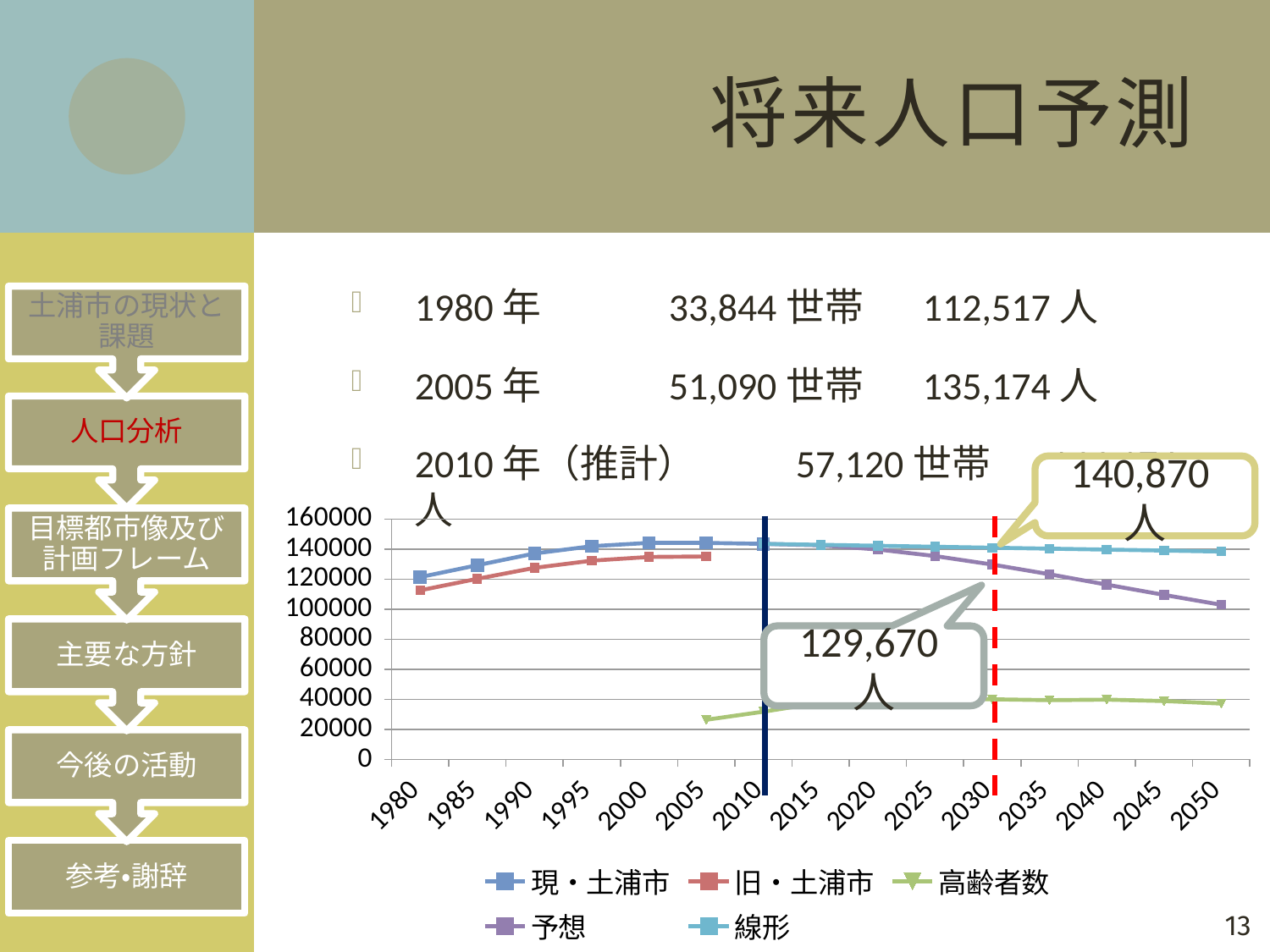

# 将来人口予測
1980年		33,844世帯	112,517人
2005年		51,090世帯	135,174人
2010年（推計）	57,120世帯	144,174人
参考・謝辞
今後の活動
主要な方針
目標都市像及び計画フレーム
人口分析
土浦市の現状と課題
140,870人

### Chart

| Category | 現・土浦市 | 旧・土浦市 | 高齢者数 | 予想 | 線形 |
|---|---|---|---|---|---|
| 1980 | 121300.0 | 112517.0 | None | None | None |
| 1985 | 129236.0 | 120175.0 | None | None | None |
| 1990 | 137053.0 | 127471.0 | None | None | None |
| 1995 | 141862.0 | 132243.0 | None | None | None |
| 2000 | 144106.0 | 134702.0 | None | None | None |
| 2005 | 144060.0 | 135058.0 | 26378.0 | None | None |
| 2010 | 143422.0 | None | 31754.0 | 143422.0 | 143422.0 |
| 2015 | None | None | 37762.832642267604 | 142463.16773344684 | 142784.0 |
| 2020 | None | None | 40723.30594682391 | 139699.38473192346 | 142146.0 |
| 2025 | None | None | 40846.360513919324 | 135303.6056212432 | 141508.0 |
| 2030 | None | None | 40012.70687537245 | 129670.00033537846 | 140870.0 |
| 2035 | None | None | 39416.09303980492 | 123207.31224854376 | 140232.0 |
| 2040 | None | None | 39783.82402658225 | 116305.25548571732 | 139594.0 |
| 2045 | None | None | 38861.4587926845 | 109464.00570629862 | 138956.0 |
| 2050 | None | None | 37163.90727377171 | 102890.45902977418 | 138318.0 |
129,670人
13